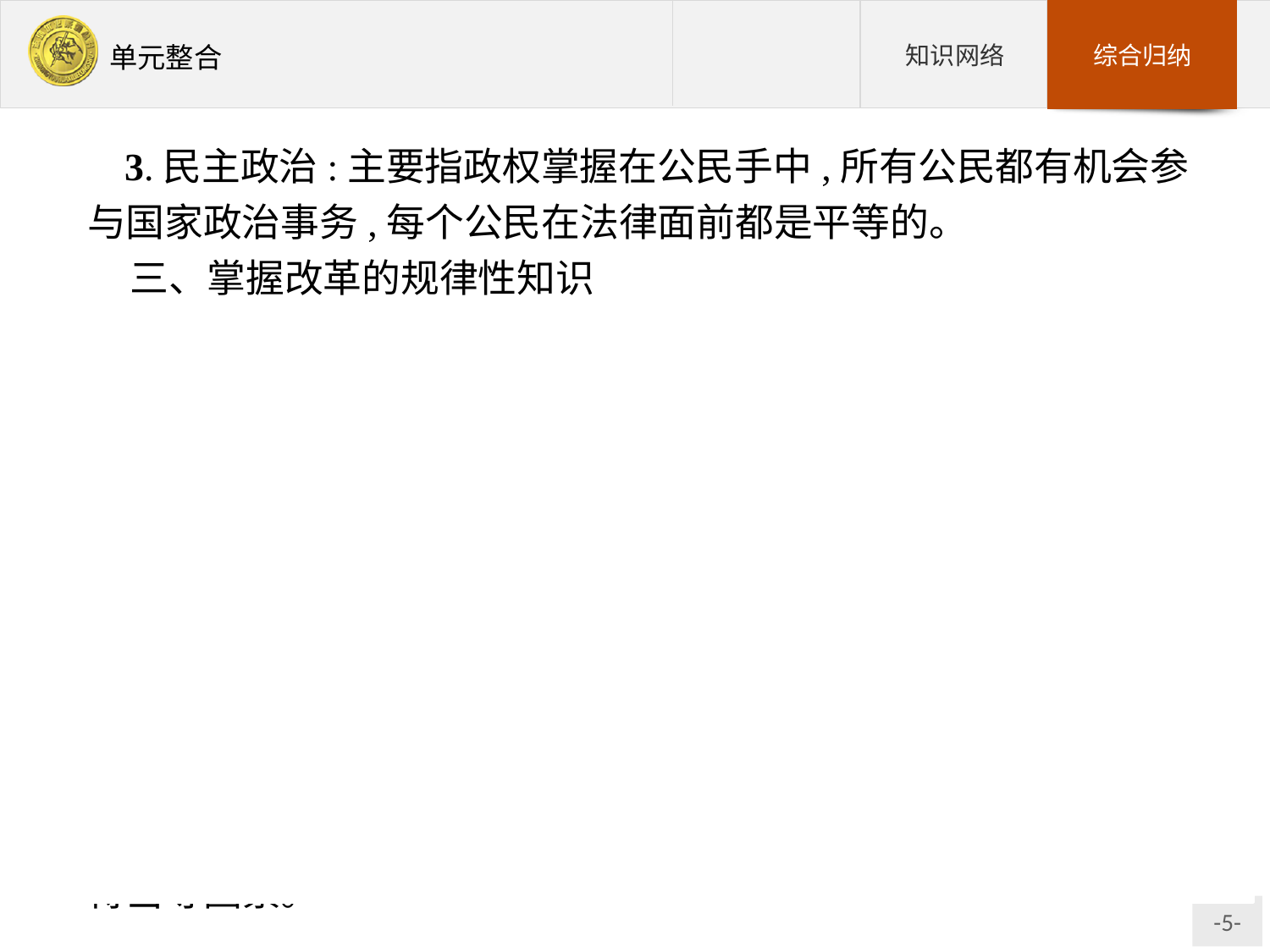

3.民主政治:主要指政权掌握在公民手中,所有公民都有机会参与国家政治事务,每个公民在法律面前都是平等的。
三、掌握改革的规律性知识
1.任何改革从根本上说都是对生产关系和上层建筑的调整。自人类社会产生以来,改革就与经济发展、社会进步相伴而生。要从生产力与生产关系的角度来理解改革的必然性。
2.从改革的进程来看,任何一场改革都会涉及经济关系的重新组合和各阶层利益的调整。因此,改革必然会遭到旧势力和旧观念的抵抗,这就决定了改革的复杂性。
3.从改革的结果来看,改革有成有败。决定改革成败的因素有:第一,改革是否顺应历史潮流,遵循社会发展规律。第二,进步的改革有时也会失败,这就取决于改革者与反对势力之间的力量对比、双方政治地位的高低与实力的强弱、改革者的策略方针是否得当等因素。